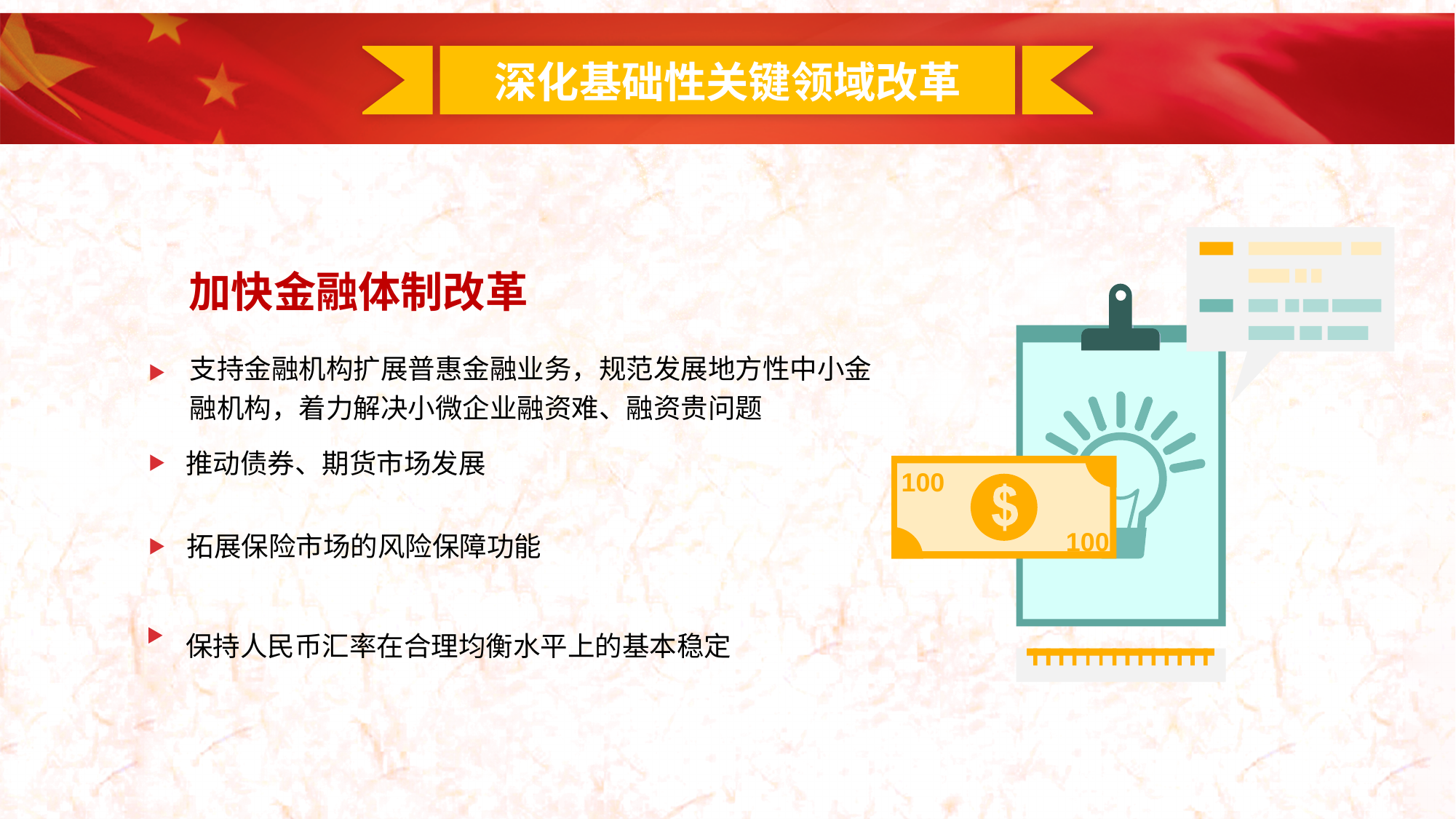

深化基础性关键领域改革
加快金融体制改革

100

100

支持金融机构扩展普惠金融业务，规范发展地方性中小金融机构，着力解决小微企业融资难、融资贵问题

推动债券、期货市场发展

拓展保险市场的风险保障功能

保持人民币汇率在合理均衡水平上的基本稳定